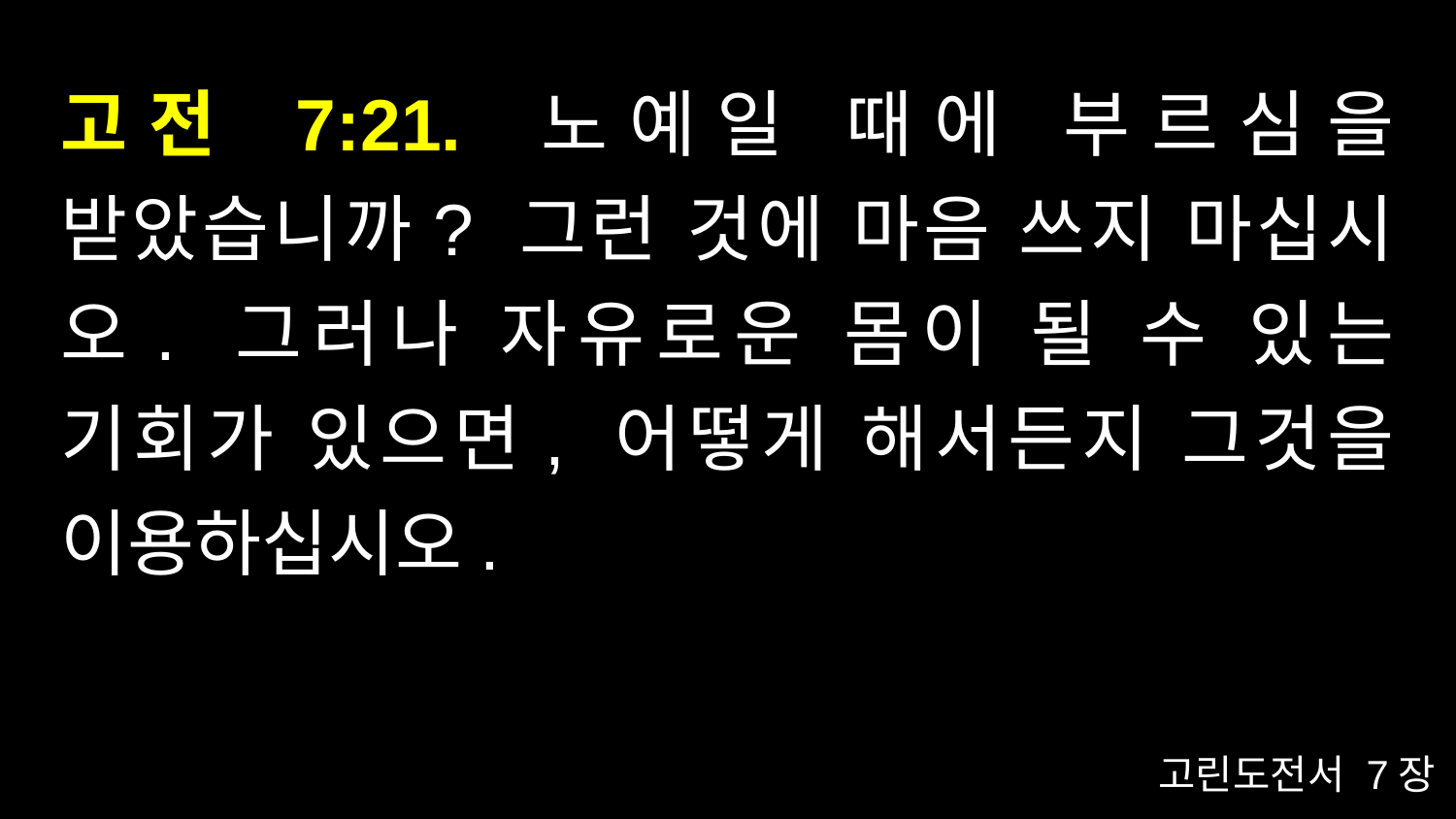

# 고전 7:21. 노예일 때에 부르심을 받았습니까? 그런 것에 마음 쓰지 마십시오. 그러나 자유로운 몸이 될 수 있는 기회가 있으면, 어떻게 해서든지 그것을 이용하십시오.
고린도전서 7장